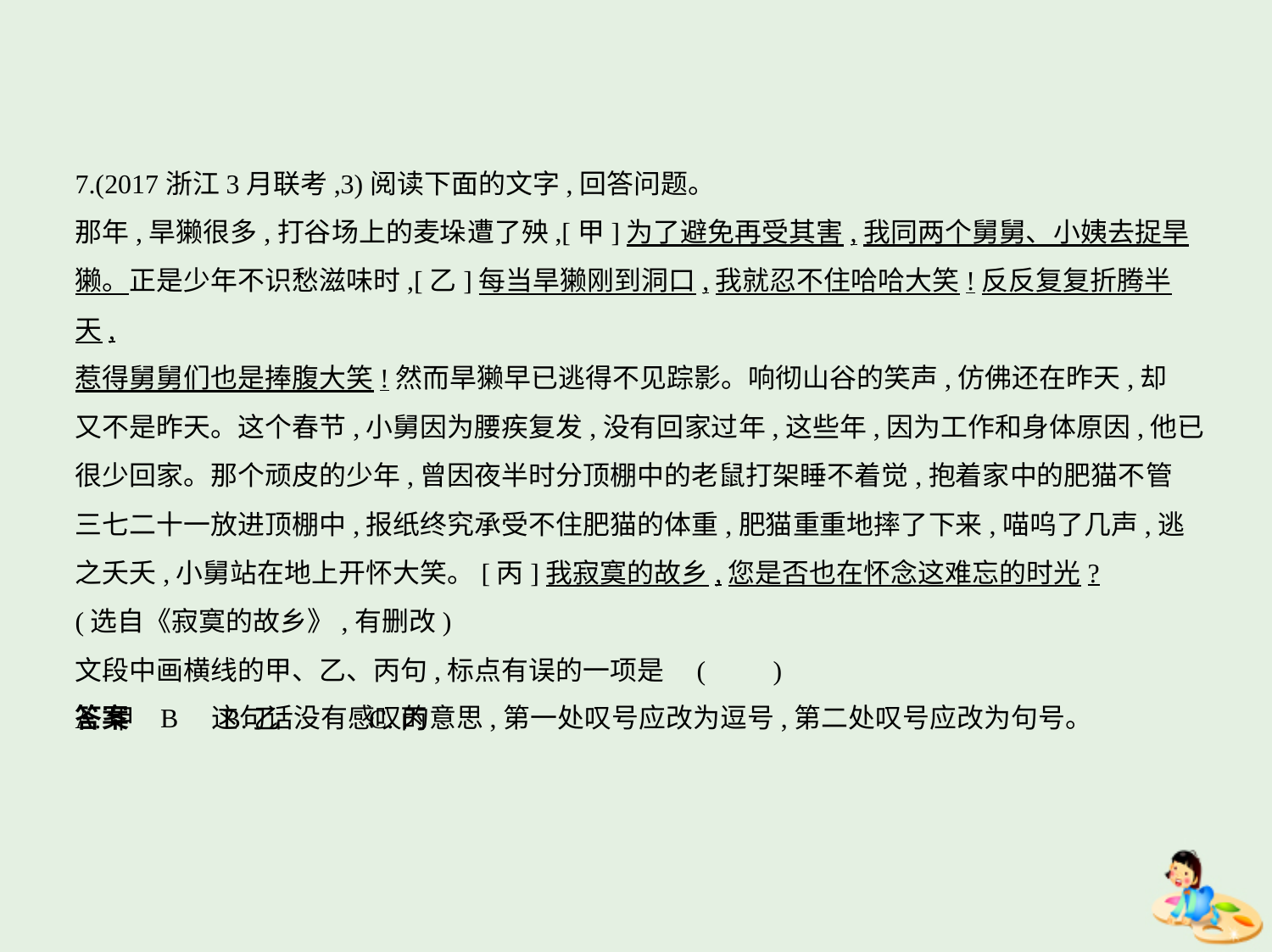

7.(2017浙江3月联考,3)阅读下面的文字,回答问题。
那年,旱獭很多,打谷场上的麦垛遭了殃,[甲]为了避免再受其害,我同两个舅舅、小姨去捉旱
獭。正是少年不识愁滋味时,[乙]每当旱獭刚到洞口,我就忍不住哈哈大笑!反反复复折腾半天,
惹得舅舅们也是捧腹大笑!然而旱獭早已逃得不见踪影。响彻山谷的笑声,仿佛还在昨天,却
又不是昨天。这个春节,小舅因为腰疾复发,没有回家过年,这些年,因为工作和身体原因,他已
很少回家。那个顽皮的少年,曾因夜半时分顶棚中的老鼠打架睡不着觉,抱着家中的肥猫不管
三七二十一放进顶棚中,报纸终究承受不住肥猫的体重,肥猫重重地摔了下来,喵呜了几声,逃
之夭夭,小舅站在地上开怀大笑。[丙]我寂寞的故乡,您是否也在怀念这难忘的时光?
(选自《寂寞的故乡》,有删改)
文段中画横线的甲、乙、丙句,标点有误的一项是 (　　)
A.甲　　　B.乙　　　C.丙
答案    B　这句话没有感叹的意思,第一处叹号应改为逗号,第二处叹号应改为句号。